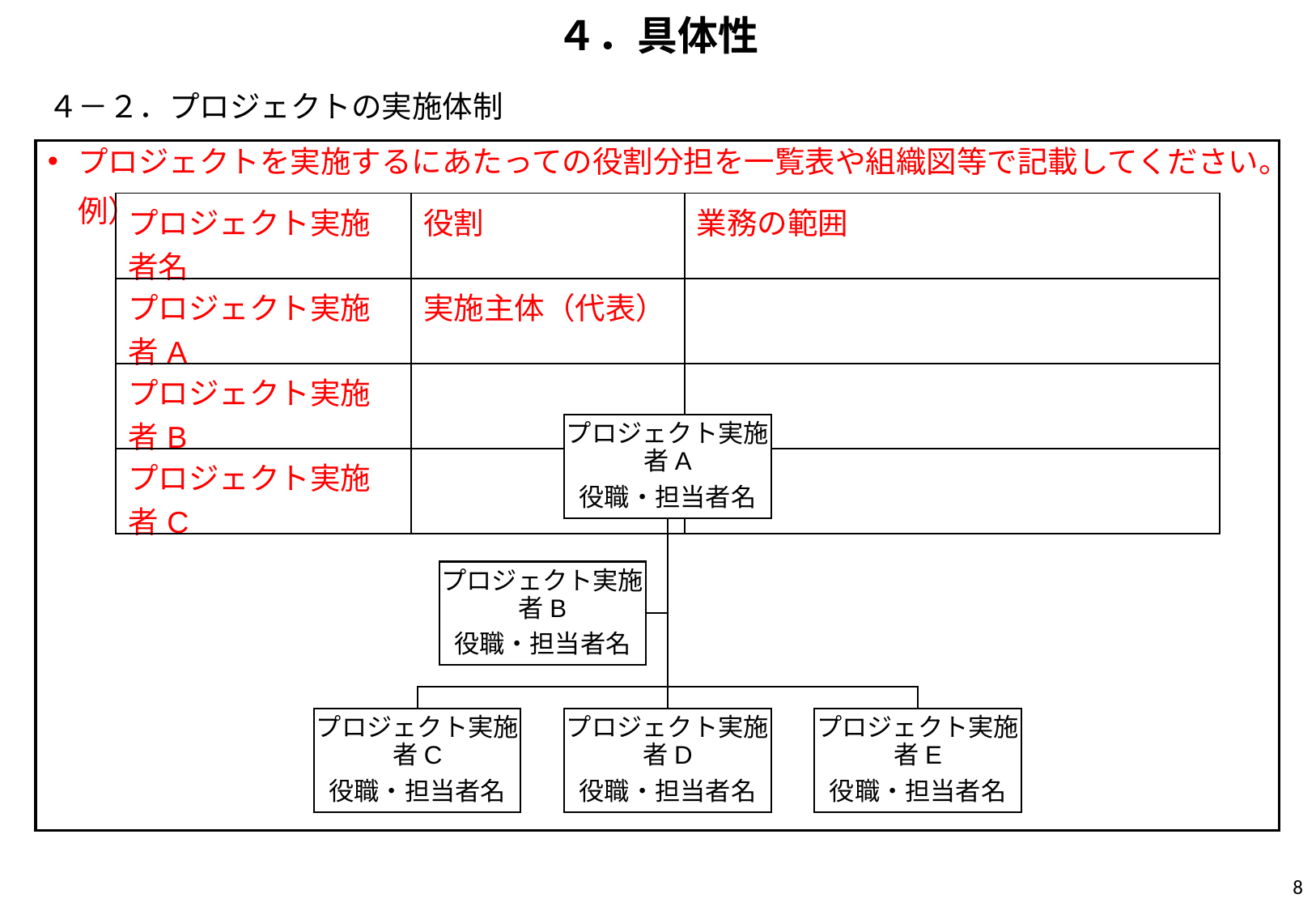

# ４．具体性
４－２．プロジェクトの実施体制
プロジェクトを実施するにあたっての役割分担を一覧表や組織図等で記載してください。
　例）

| プロジェクト実施者名 | 役割 | 業務の範囲 |
| --- | --- | --- |
| プロジェクト実施者A | 実施主体（代表） |  |
| プロジェクト実施者B |  |  |
| プロジェクト実施者C |  |  |
プロジェクト実施者A
役職・担当者名
プロジェクト実施者C
役職・担当者名
プロジェクト実施者D
役職・担当者名
プロジェクト実施者E
役職・担当者名
プロジェクト実施者B
役職・担当者名
8